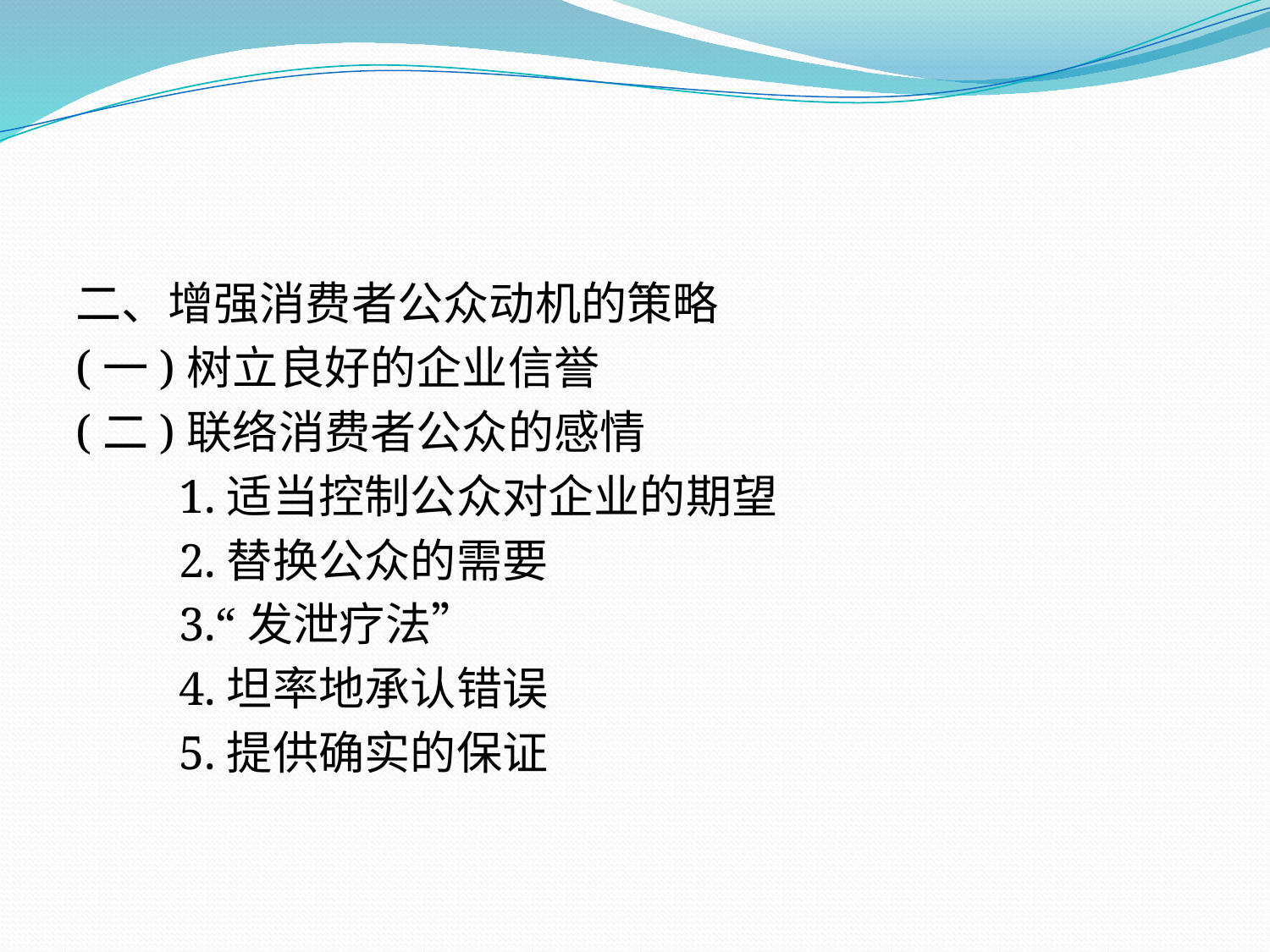

二、增强消费者公众动机的策略
(一)树立良好的企业信誉
(二)联络消费者公众的感情
　　1.适当控制公众对企业的期望
　　2.替换公众的需要
　　3.“发泄疗法”
　　4.坦率地承认错误
　　5.提供确实的保证